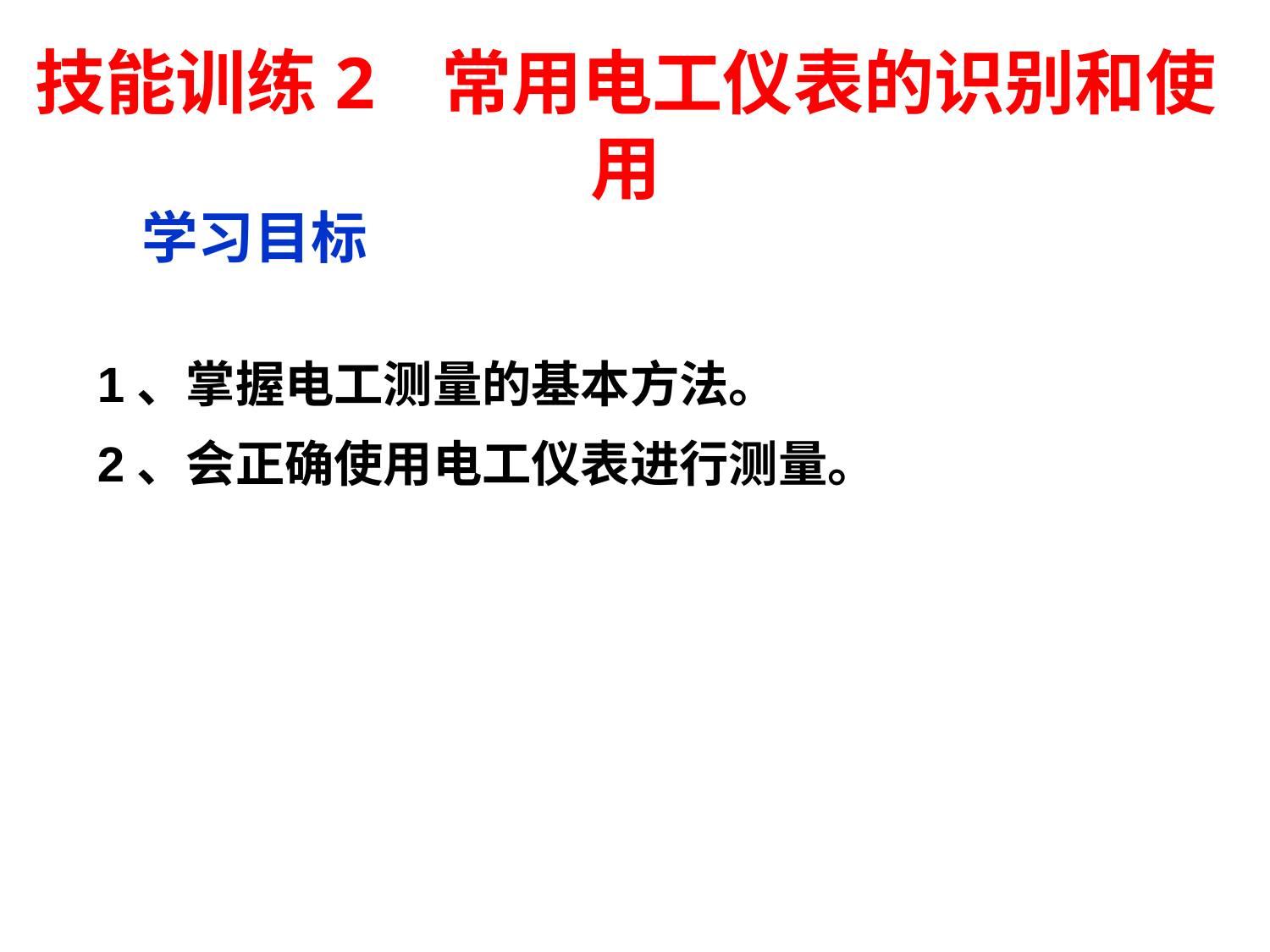

技能训练2 常用电工仪表的识别和使用
学习目标
1、掌握电工测量的基本方法。
2、会正确使用电工仪表进行测量。